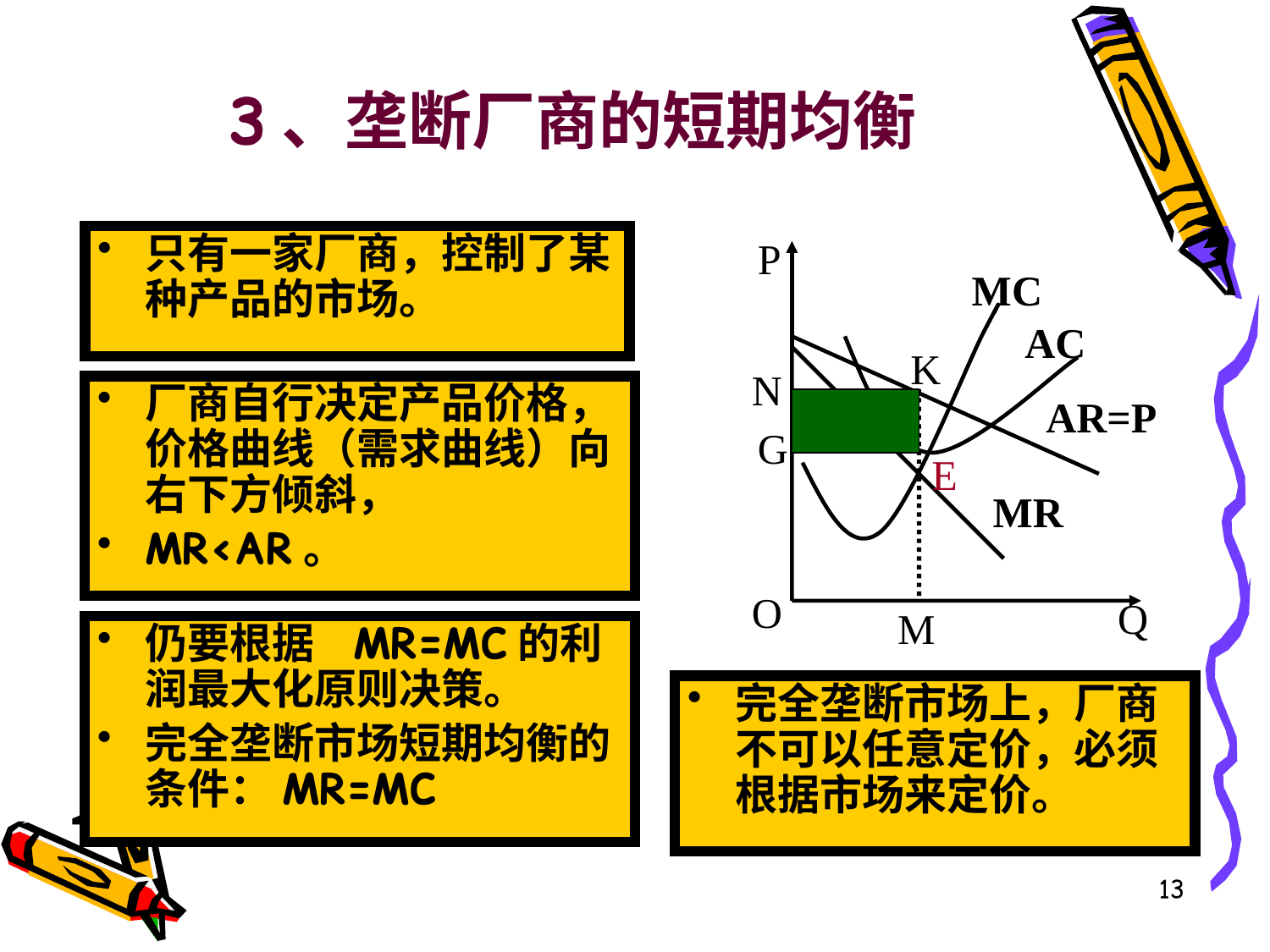

# 3、垄断厂商的短期均衡
只有一家厂商，控制了某种产品的市场。
P

MC

AC

K

N
厂商自行决定产品价格，价格曲线（需求曲线）向右下方倾斜，
MR<AR。
AR=P

G
E

MR
O
Q
M

仍要根据   MR=MC的利润最大化原则决策。
完全垄断市场短期均衡的条件：MR=MC
完全垄断市场上，厂商不可以任意定价，必须根据市场来定价。
13